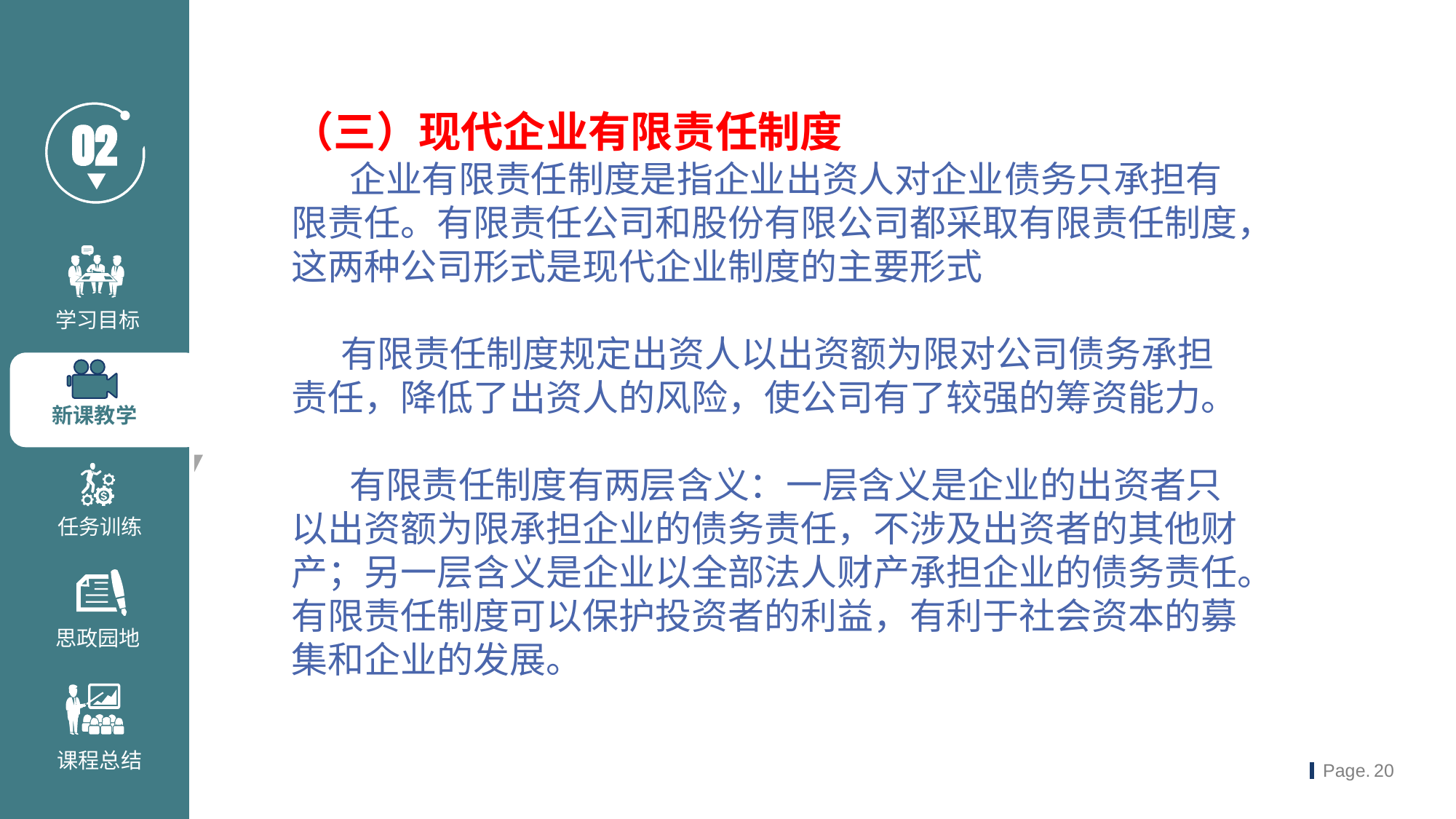

（三）现代企业有限责任制度
      企业有限责任制度是指企业出资人对企业债务只承担有限责任。有限责任公司和股份有限公司都采取有限责任制度，这两种公司形式是现代企业制度的主要形式

     有限责任制度规定出资人以出资额为限对公司债务承担责任，降低了出资人的风险，使公司有了较强的筹资能力。

      有限责任制度有两层含义：一层含义是企业的出资者只以出资额为限承担企业的债务责任，不涉及出资者的其他财产；另一层含义是企业以全部法人财产承担企业的债务责任。有限责任制度可以保护投资者的利益，有利于社会资本的募集和企业的发展。